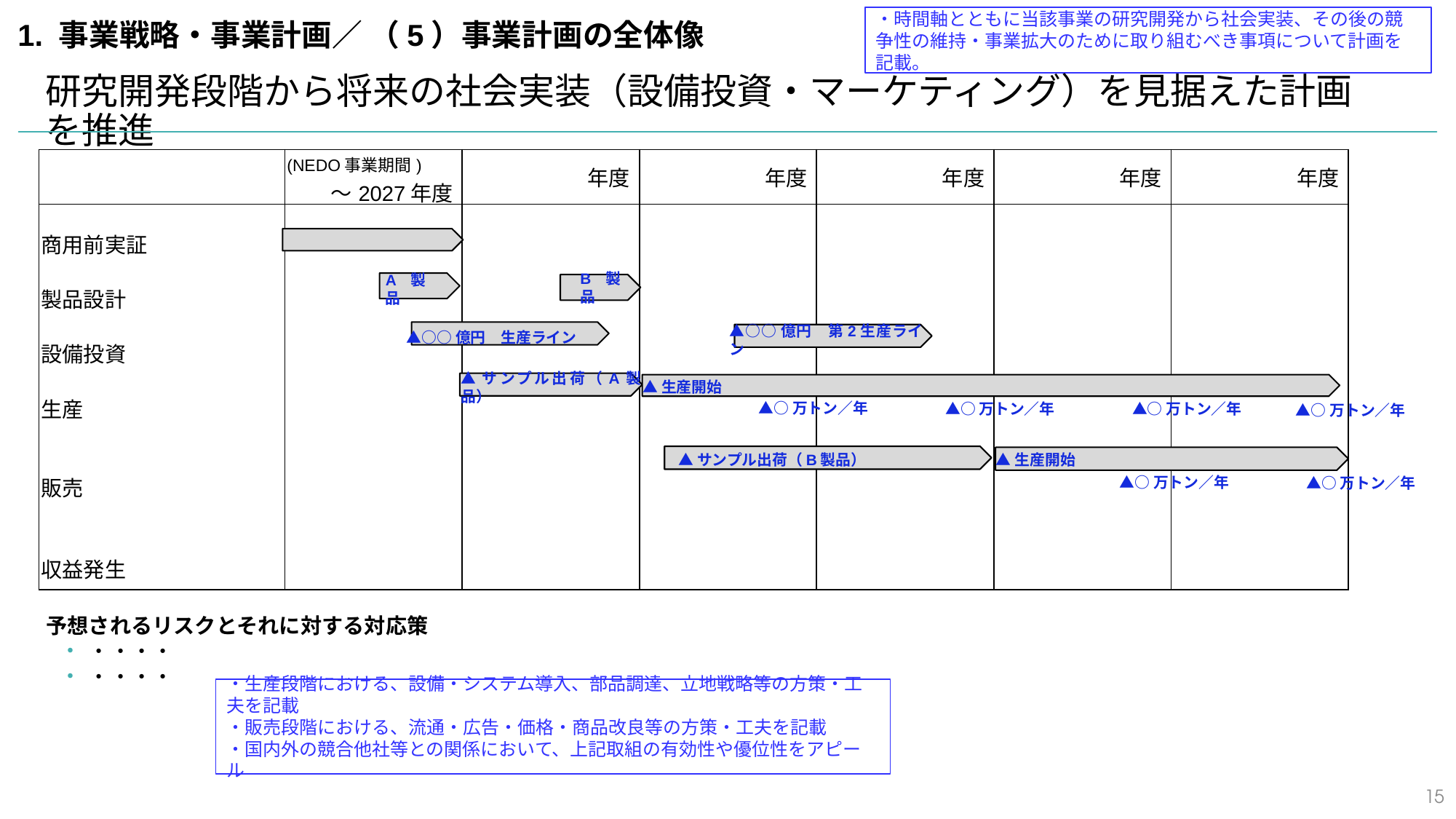

・時間軸とともに当該事業の研究開発から社会実装、その後の競争性の維持・事業拡大のために取り組むべき事項について計画を記載。
1. 事業戦略・事業計画／ （5）事業計画の全体像
研究開発段階から将来の社会実装（設備投資・マーケティング）を見据えた計画を推進
|  | (NEDO事業期間) ～2027年度 | 年度 | 年度 | 年度 | 年度 | 年度 |
| --- | --- | --- | --- | --- | --- | --- |
| 商用前実証 製品設計     設備投資   生産     販売   収益発生 |  |  |  |  |  |  |

B製品

A製品

▲○○億円　生産ライン

▲○○億円　第2生産ライン

▲サンプル出荷（A製品）
▲生産開始

▲○万トン／年
▲○万トン／年
▲○万トン／年
▲○万トン／年
▲サンプル出荷（B製品）
▲生産開始

▲○万トン／年
▲○万トン／年
予想されるリスクとそれに対する対応策
・・・・
・・・・
・生産段階における、設備・システム導入、部品調達、立地戦略等の方策・工夫を記載
・販売段階における、流通・広告・価格・商品改良等の方策・工夫を記載
・国内外の競合他社等との関係において、上記取組の有効性や優位性をアピール
15